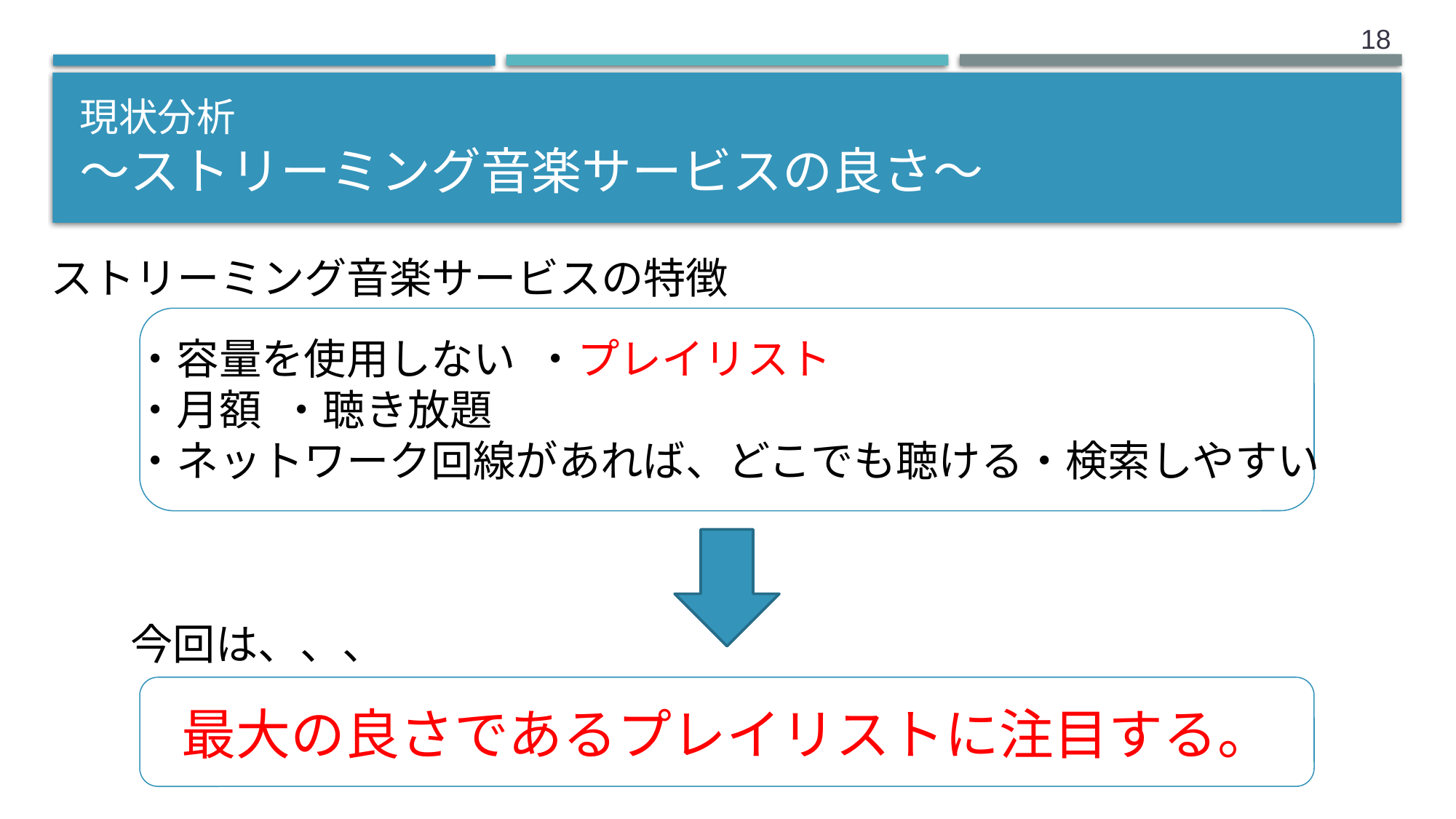

18
# 現状分析 〜ストリーミング音楽サービスの良さ〜
ストリーミング音楽サービスの特徴

・容量を使用しない  ・プレイリスト
・月額  ・聴き放題
・ネットワーク回線があれば、どこでも聴ける・検索しやすい

今回は、、、

最大の良さであるプレイリストに注目する。